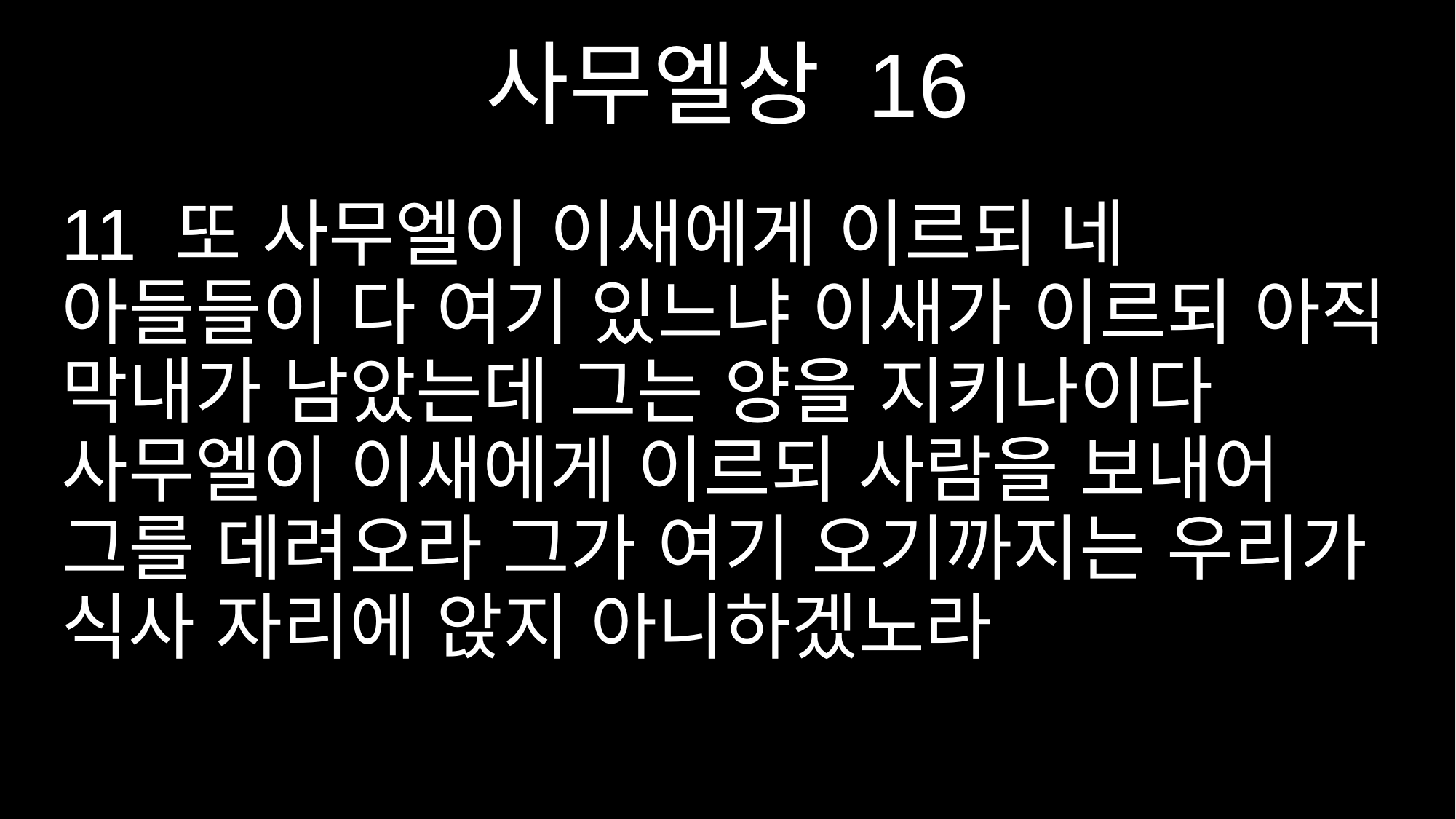

사무엘상 16
11 또 사무엘이 이새에게 이르되 네 아들들이 다 여기 있느냐 이새가 이르되 아직 막내가 남았는데 그는 양을 지키나이다 사무엘이 이새에게 이르되 사람을 보내어 그를 데려오라 그가 여기 오기까지는 우리가 식사 자리에 앉지 아니하겠노라